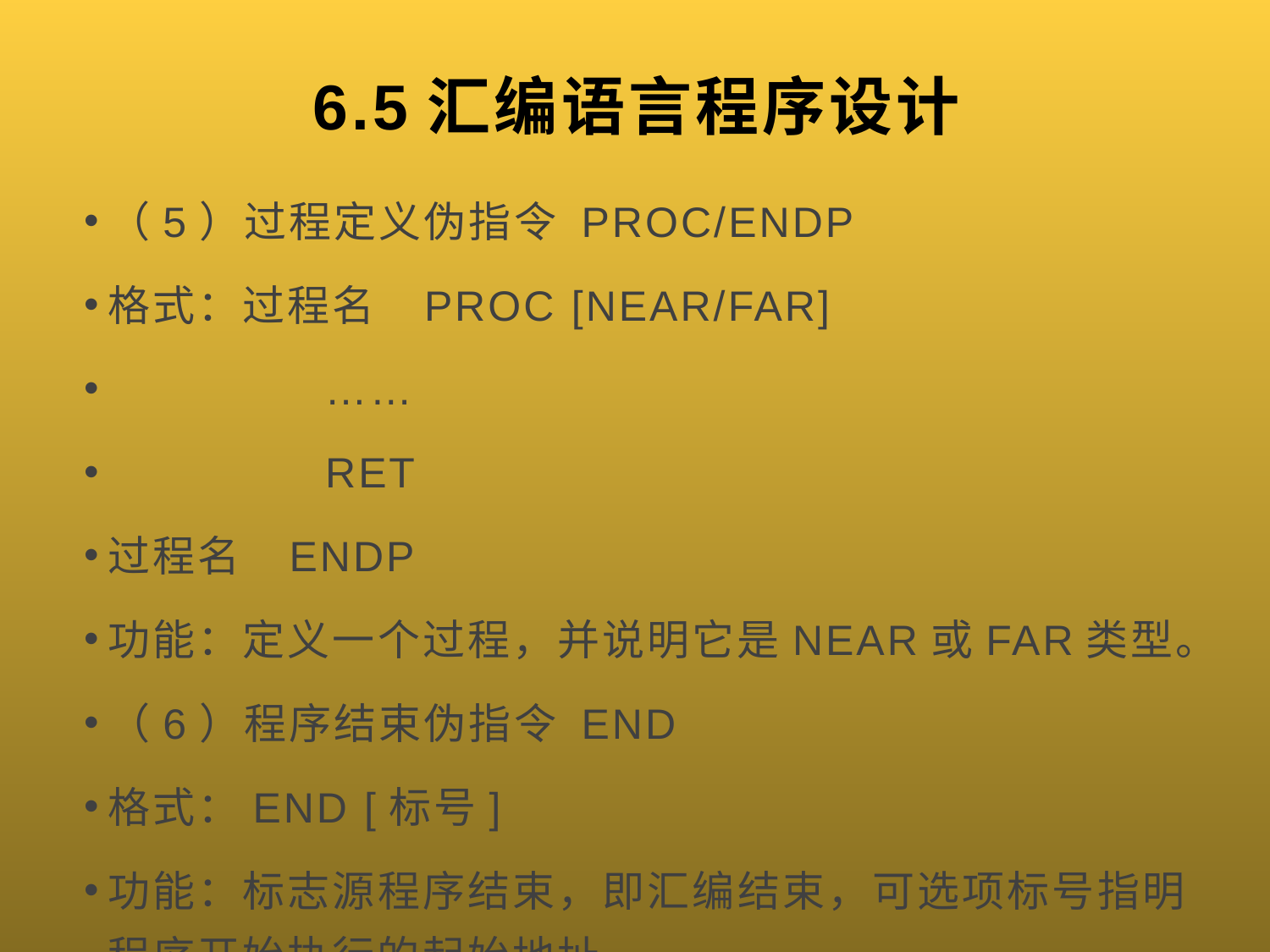

# 6.5汇编语言程序设计
（5）过程定义伪指令 PROC/ENDP
格式：过程名   PROC [NEAR/FAR]
               ……
               RET
过程名   ENDP
功能：定义一个过程，并说明它是NEAR或FAR类型。
（6）程序结束伪指令 END
格式：END [标号]
功能：标志源程序结束，即汇编结束，可选项标号指明程序开始执行的起始地址。